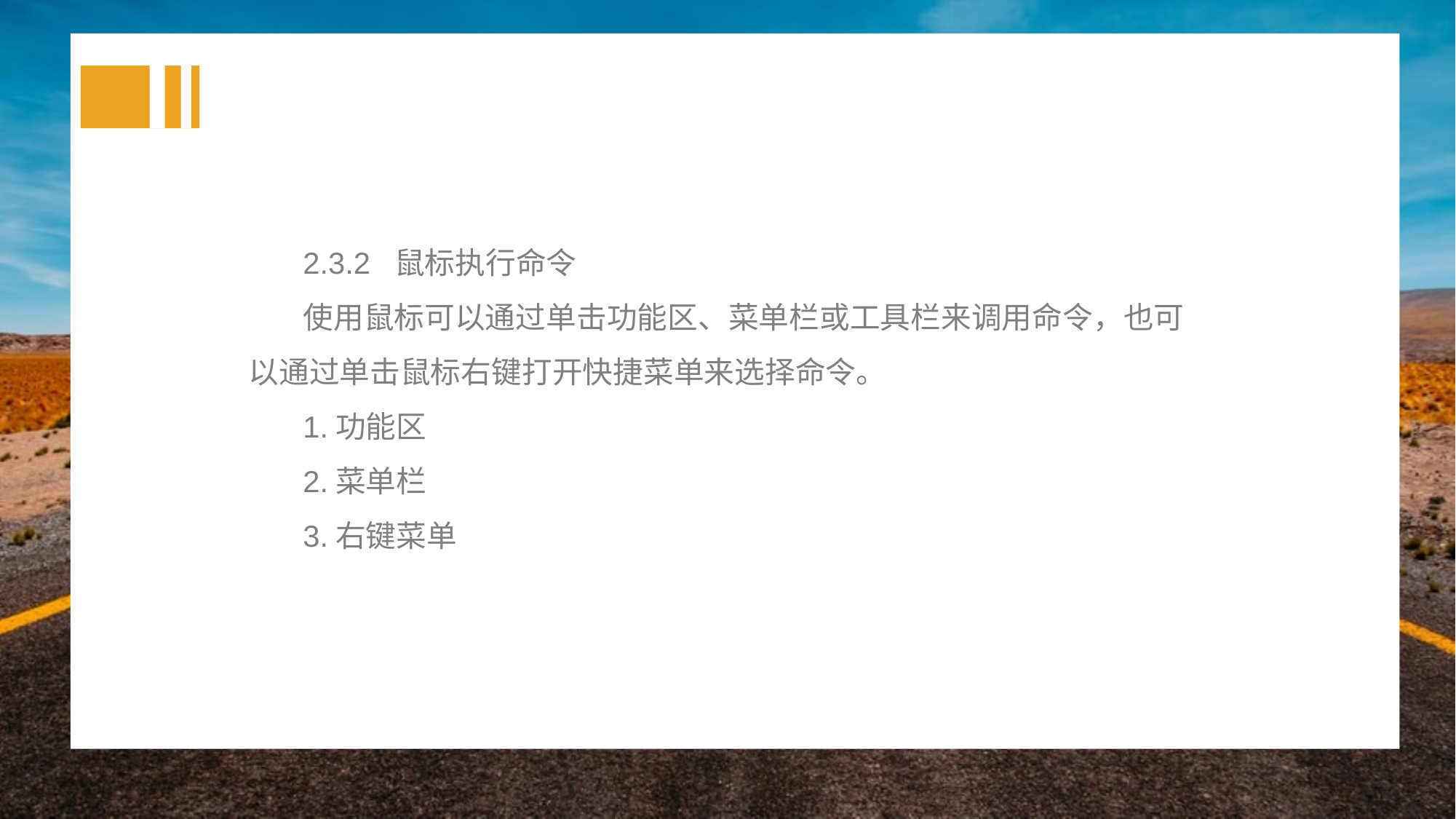

2.3.2  鼠标执行命令
使用鼠标可以通过单击功能区、菜单栏或工具栏来调用命令，也可以通过单击鼠标右键打开快捷菜单来选择命令。
1.功能区
2.菜单栏
3.右键菜单